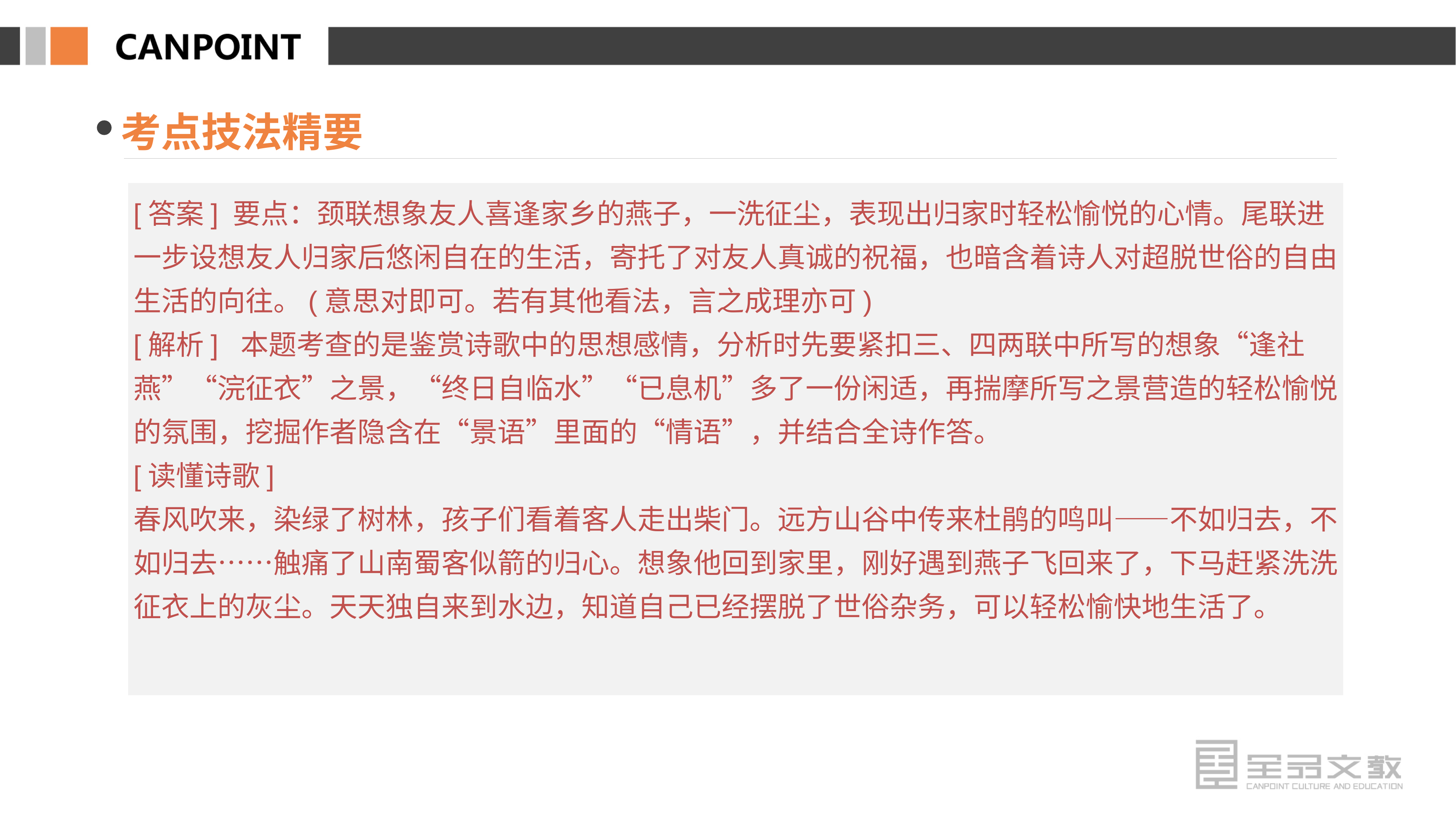

考点技法精要

[答案] 要点：颈联想象友人喜逢家乡的燕子，一洗征尘，表现出归家时轻松愉悦的心情。尾联进一步设想友人归家后悠闲自在的生活，寄托了对友人真诚的祝福，也暗含着诗人对超脱世俗的自由生活的向往。(意思对即可。若有其他看法，言之成理亦可)
[解析]  本题考查的是鉴赏诗歌中的思想感情，分析时先要紧扣三、四两联中所写的想象“逢社燕”“浣征衣”之景，“终日自临水”“已息机”多了一份闲适，再揣摩所写之景营造的轻松愉悦的氛围，挖掘作者隐含在“景语”里面的“情语”，并结合全诗作答。
[读懂诗歌]
春风吹来，染绿了树林，孩子们看着客人走出柴门。远方山谷中传来杜鹃的鸣叫——不如归去，不如归去……触痛了山南蜀客似箭的归心。想象他回到家里，刚好遇到燕子飞回来了，下马赶紧洗洗征衣上的灰尘。天天独自来到水边，知道自己已经摆脱了世俗杂务，可以轻松愉快地生活了。